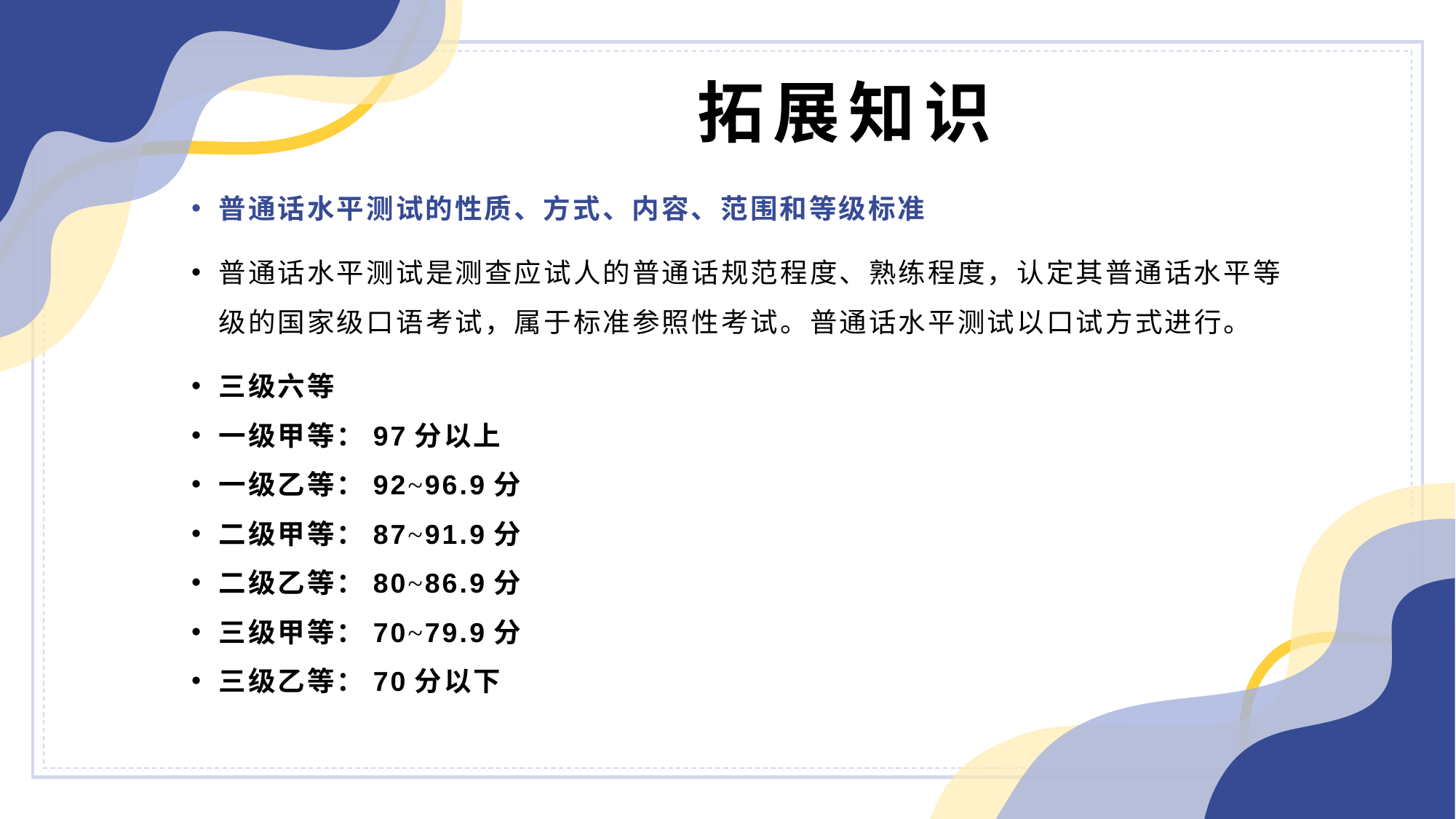

拓展知识
普通话水平测试的性质、方式、内容、范围和等级标准
普通话水平测试是测查应试人的普通话规范程度、熟练程度，认定其普通话水平等级的国家级口语考试，属于标准参照性考试。普通话水平测试以口试方式进行。
三级六等
一级甲等：97分以上
一级乙等：92~96.9分
二级甲等：87~91.9分
二级乙等：80~86.9分
三级甲等：70~79.9分
三级乙等：70分以下